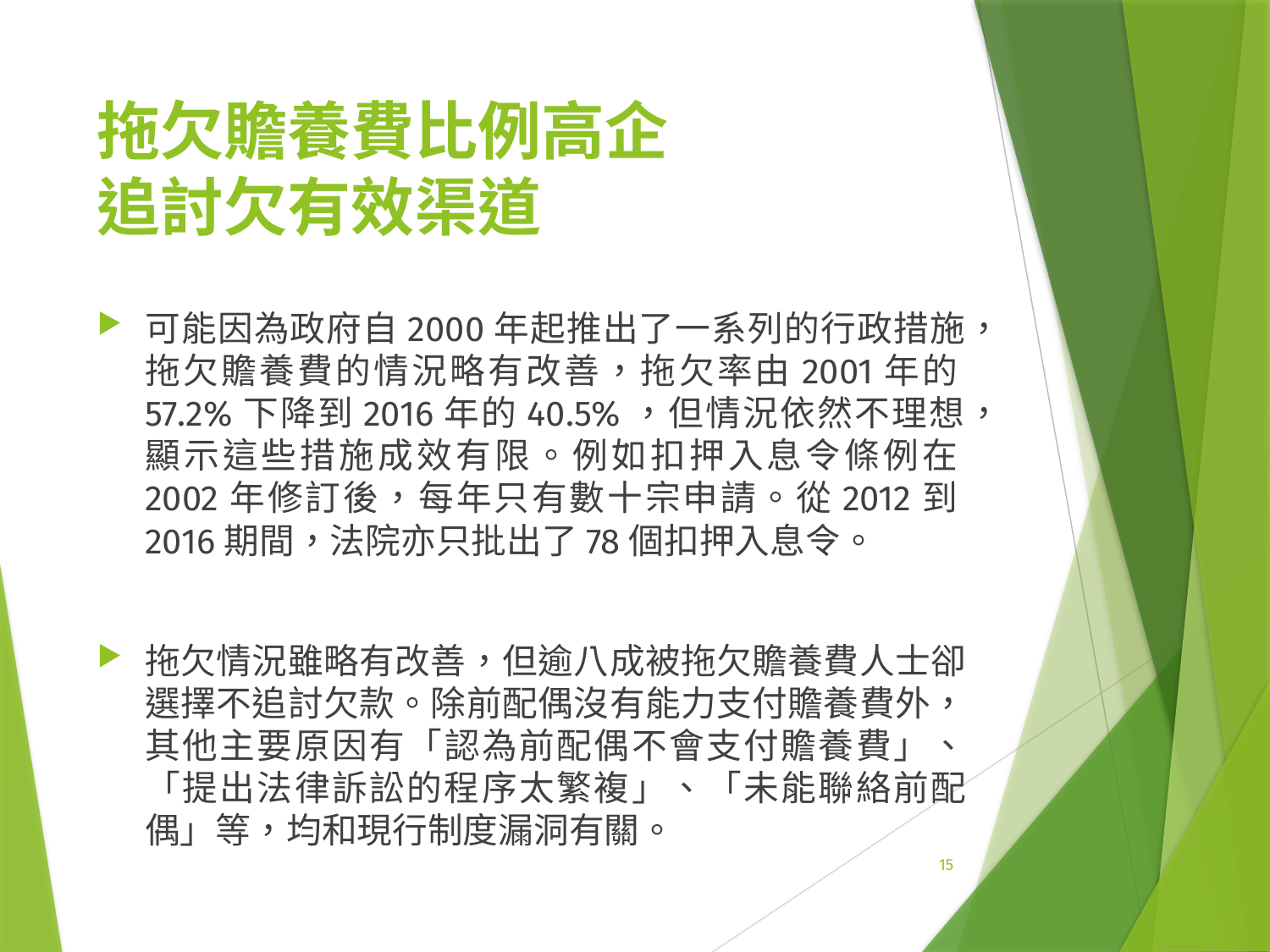

# 拖欠贍養費比例高企 追討欠有效渠道
可能因為政府自2000年起推出了一系列的行政措施，拖欠贍養費的情況略有改善，拖欠率由2001年的57.2%下降到2016年的40.5%，但情況依然不理想，顯示這些措施成效有限。例如扣押入息令條例在2002年修訂後，每年只有數十宗申請。從2012到2016期間，法院亦只批出了78個扣押入息令。

拖欠情況雖略有改善，但逾八成被拖欠贍養費人士卻選擇不追討欠款。除前配偶沒有能力支付贍養費外，其他主要原因有「認為前配偶不會支付贍養費」、「提出法律訴訟的程序太繁複」、「未能聯絡前配偶」等，均和現行制度漏洞有關。

15